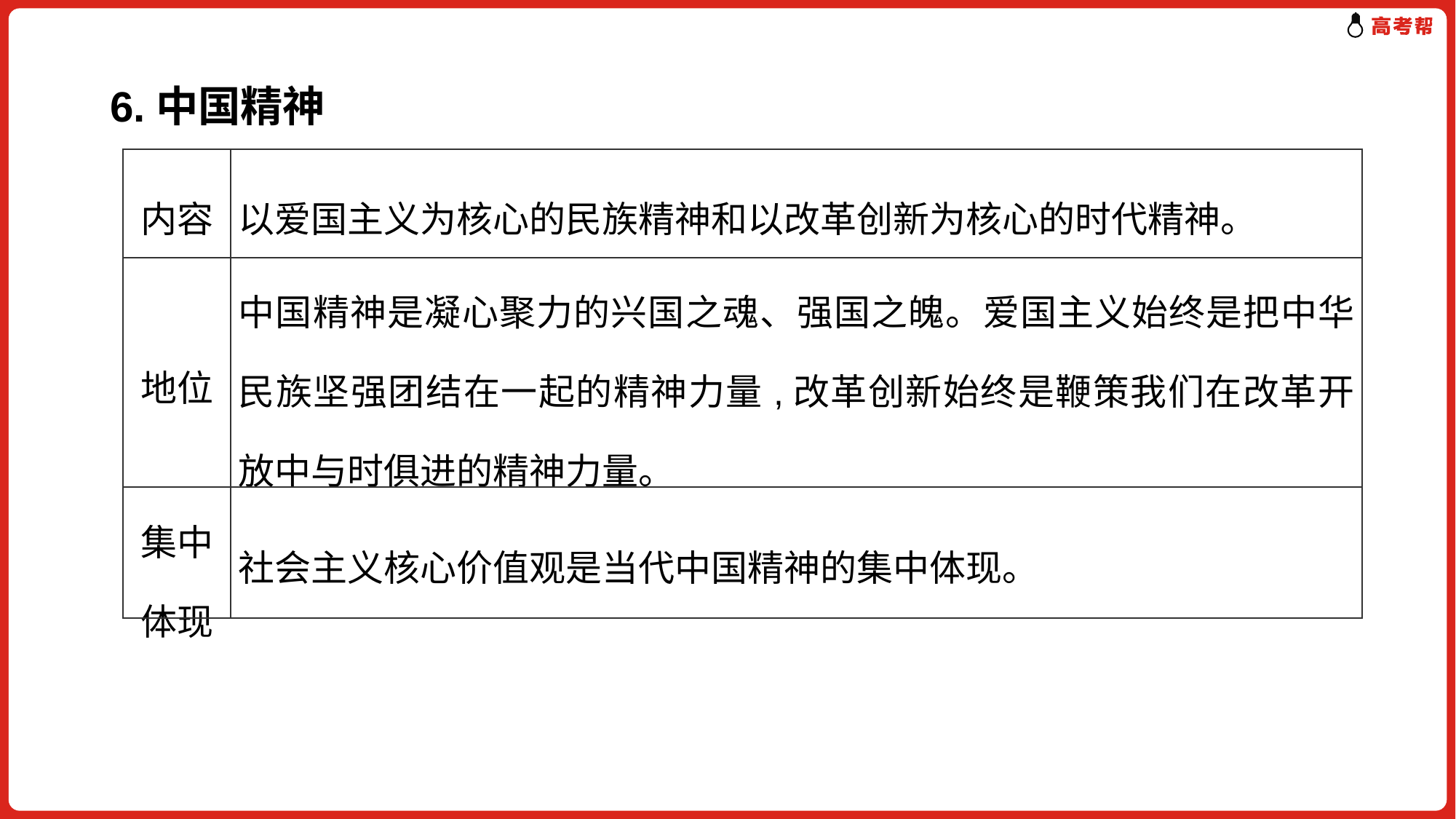

6.中国精神
| 内容 | 以爱国主义为核心的民族精神和以改革创新为核心的时代精神。 |
| --- | --- |
| 地位 | 中国精神是凝心聚力的兴国之魂、强国之魄。爱国主义始终是把中华民族坚强团结在一起的精神力量,改革创新始终是鞭策我们在改革开放中与时俱进的精神力量。 |
| 集中体现 | 社会主义核心价值观是当代中国精神的集中体现。 |